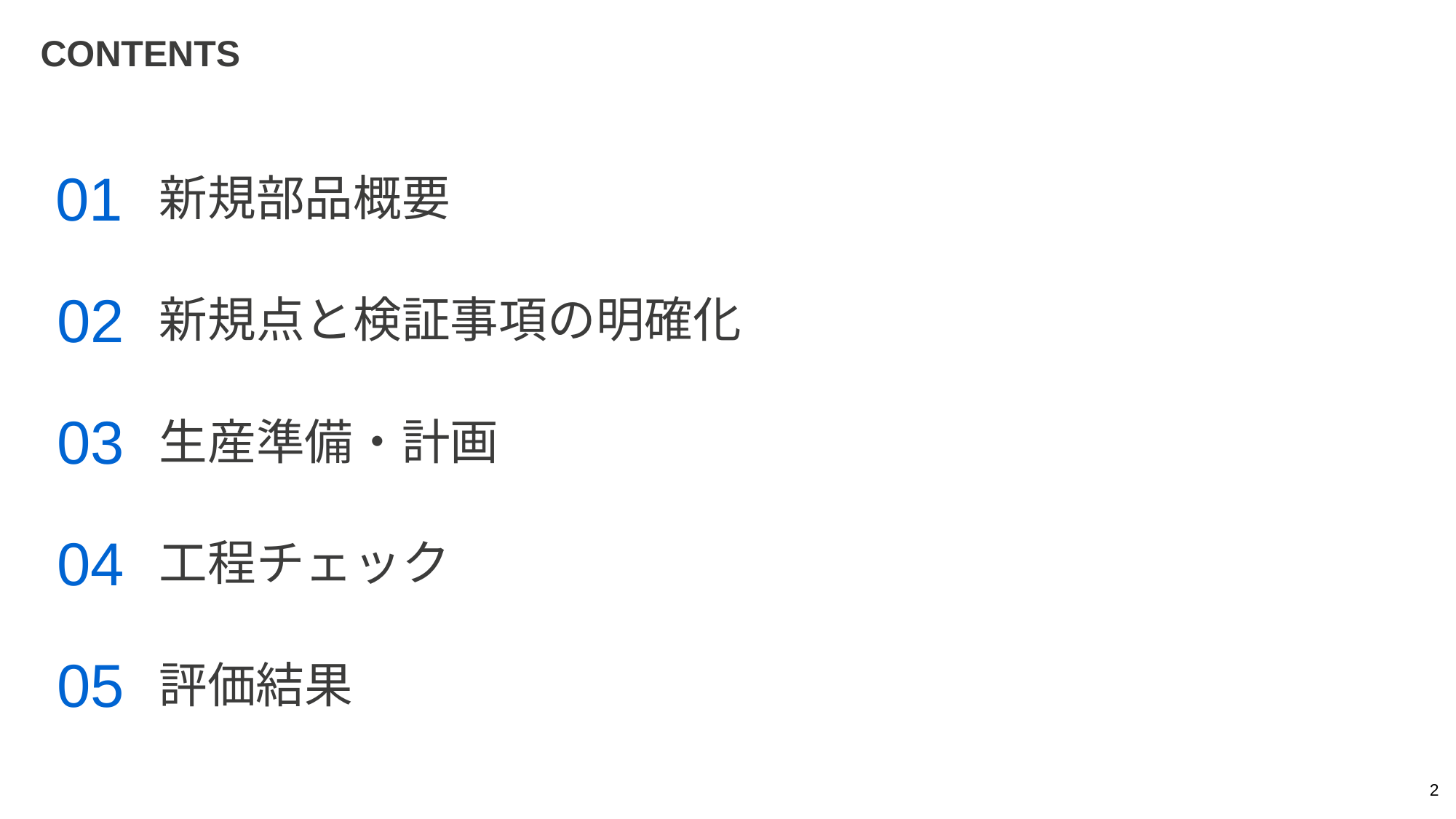

# Contents
01
新規部品概要
02
新規点と検証事項の明確化
03
生産準備・計画
04
工程チェック
05
評価結果